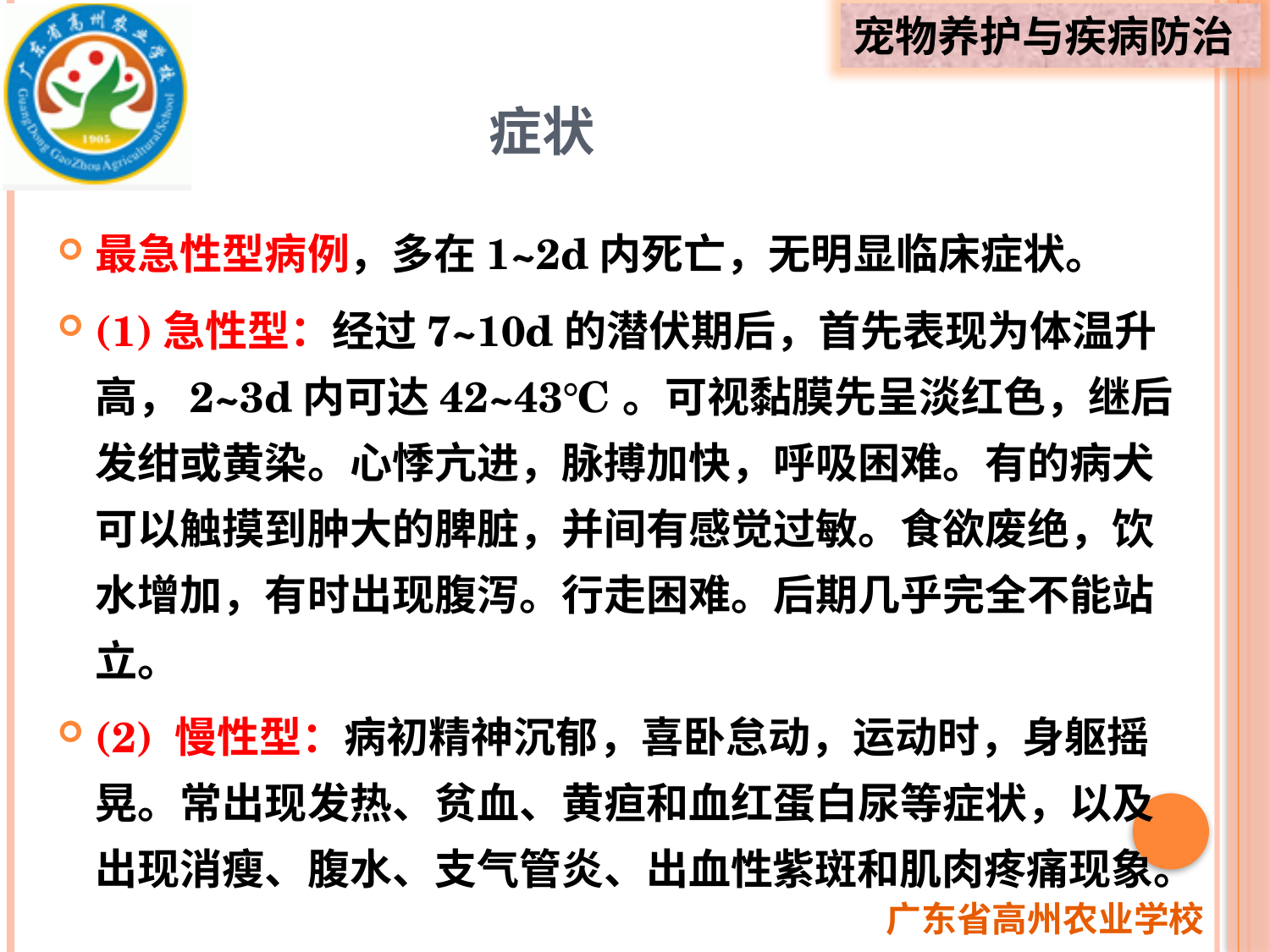

# 症状
最急性型病例，多在1~2d内死亡，无明显临床症状。
(1)急性型：经过7~10d的潜伏期后，首先表现为体温升高，2~3d内可达42~43℃。可视黏膜先呈淡红色，继后发绀或黄染。心悸亢进，脉搏加快，呼吸困难。有的病犬可以触摸到肿大的脾脏，并间有感觉过敏。食欲废绝，饮水增加，有时出现腹泻。行走困难。后期几乎完全不能站立。
(2) 慢性型：病初精神沉郁，喜卧怠动，运动时，身躯摇晃。常出现发热、贫血、黄疸和血红蛋白尿等症状，以及出现消瘦、腹水、支气管炎、出血性紫斑和肌肉疼痛现象。